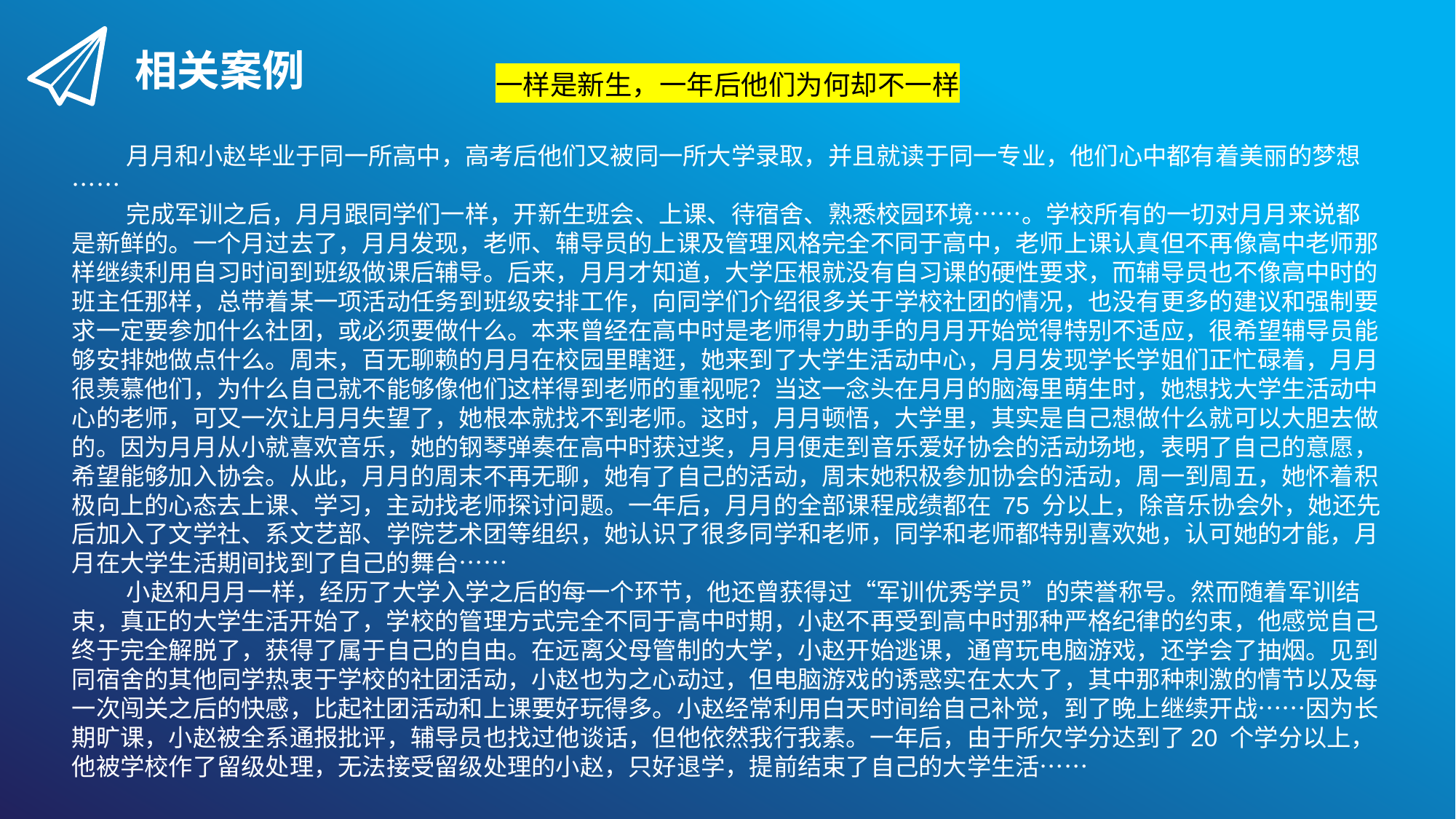

相关案例
一样是新生，一年后他们为何却不一样
月月和小赵毕业于同一所高中，高考后他们又被同一所大学录取，并且就读于同一专业，他们心中都有着美丽的梦想……
完成军训之后，月月跟同学们一样，开新生班会、上课、待宿舍、熟悉校园环境……。学校所有的一切对月月来说都是新鲜的。一个月过去了，月月发现，老师、辅导员的上课及管理风格完全不同于高中，老师上课认真但不再像高中老师那样继续利用自习时间到班级做课后辅导。后来，月月才知道，大学压根就没有自习课的硬性要求，而辅导员也不像高中时的班主任那样，总带着某一项活动任务到班级安排工作，向同学们介绍很多关于学校社团的情况，也没有更多的建议和强制要求一定要参加什么社团，或必须要做什么。本来曾经在高中时是老师得力助手的月月开始觉得特别不适应，很希望辅导员能够安排她做点什么。周末，百无聊赖的月月在校园里瞎逛，她来到了大学生活动中心，月月发现学长学姐们正忙碌着，月月很羡慕他们，为什么自己就不能够像他们这样得到老师的重视呢？当这一念头在月月的脑海里萌生时，她想找大学生活动中心的老师，可又一次让月月失望了，她根本就找不到老师。这时，月月顿悟，大学里，其实是自己想做什么就可以大胆去做的。因为月月从小就喜欢音乐，她的钢琴弹奏在高中时获过奖，月月便走到音乐爱好协会的活动场地，表明了自己的意愿，希望能够加入协会。从此，月月的周末不再无聊，她有了自己的活动，周末她积极参加协会的活动，周一到周五，她怀着积极向上的心态去上课、学习，主动找老师探讨问题。一年后，月月的全部课程成绩都在 75 分以上，除音乐协会外，她还先后加入了文学社、系文艺部、学院艺术团等组织，她认识了很多同学和老师，同学和老师都特别喜欢她，认可她的才能，月月在大学生活期间找到了自己的舞台……
小赵和月月一样，经历了大学入学之后的每一个环节，他还曾获得过“军训优秀学员”的荣誉称号。然而随着军训结束，真正的大学生活开始了，学校的管理方式完全不同于高中时期，小赵不再受到高中时那种严格纪律的约束，他感觉自己终于完全解脱了，获得了属于自己的自由。在远离父母管制的大学，小赵开始逃课，通宵玩电脑游戏，还学会了抽烟。见到同宿舍的其他同学热衷于学校的社团活动，小赵也为之心动过，但电脑游戏的诱惑实在太大了，其中那种刺激的情节以及每一次闯关之后的快感，比起社团活动和上课要好玩得多。小赵经常利用白天时间给自己补觉，到了晚上继续开战……因为长期旷课，小赵被全系通报批评，辅导员也找过他谈话，但他依然我行我素。一年后，由于所欠学分达到了20 个学分以上，他被学校作了留级处理，无法接受留级处理的小赵，只好退学，提前结束了自己的大学生活……